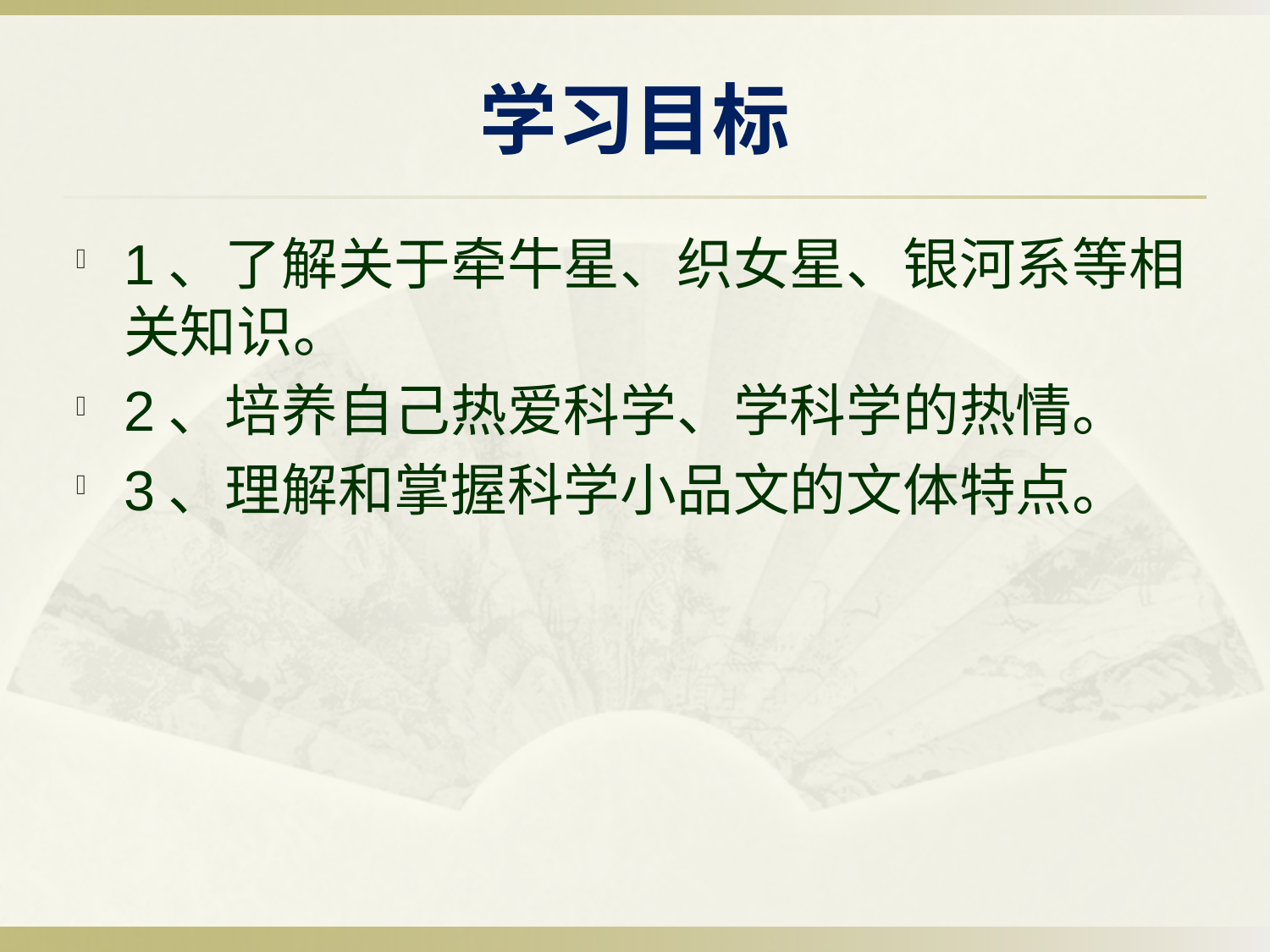

# 学习目标
1、了解关于牵牛星、织女星、银河系等相关知识。
2、培养自己热爱科学、学科学的热情。
3、理解和掌握科学小品文的文体特点。